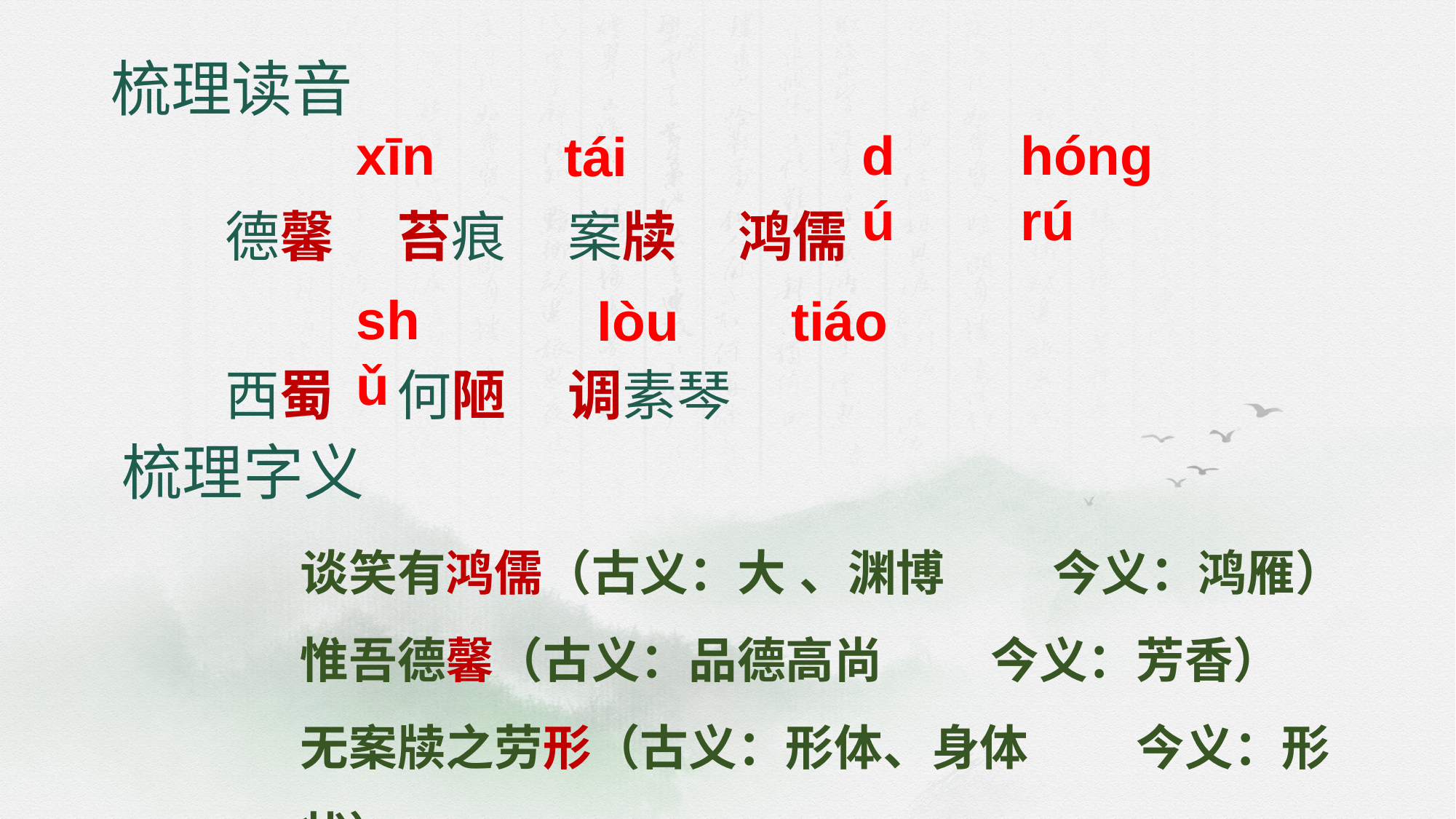

# 梳理读音
hóng rú
dú
xīn
tái
       德馨     苔痕     案牍     鸿儒
       西蜀     何陋     调素琴

shǔ
lòu
tiáo
梳理字义
谈笑有鸿儒（古义：大 、渊博        今义：鸿雁）
惟吾德馨（古义：品德高尚        今义：芳香）
无案牍之劳形（古义：形体、身体        今义：形状）